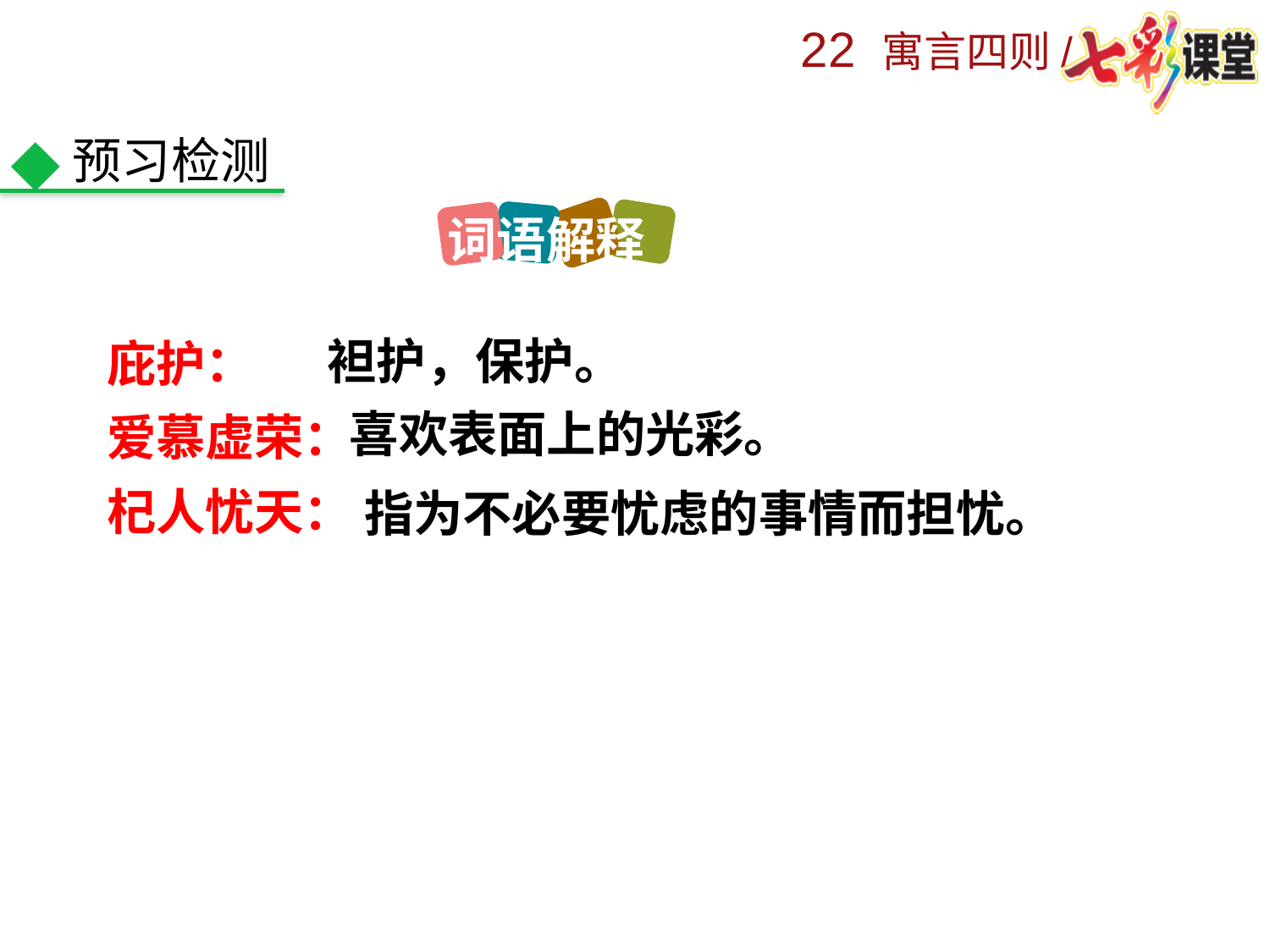

预习检测

词语解释

庇护：
爱慕虚荣：
杞人忧天：
袒护，保护。
喜欢表面上的光彩。
指为不必要忧虑的事情而担忧。